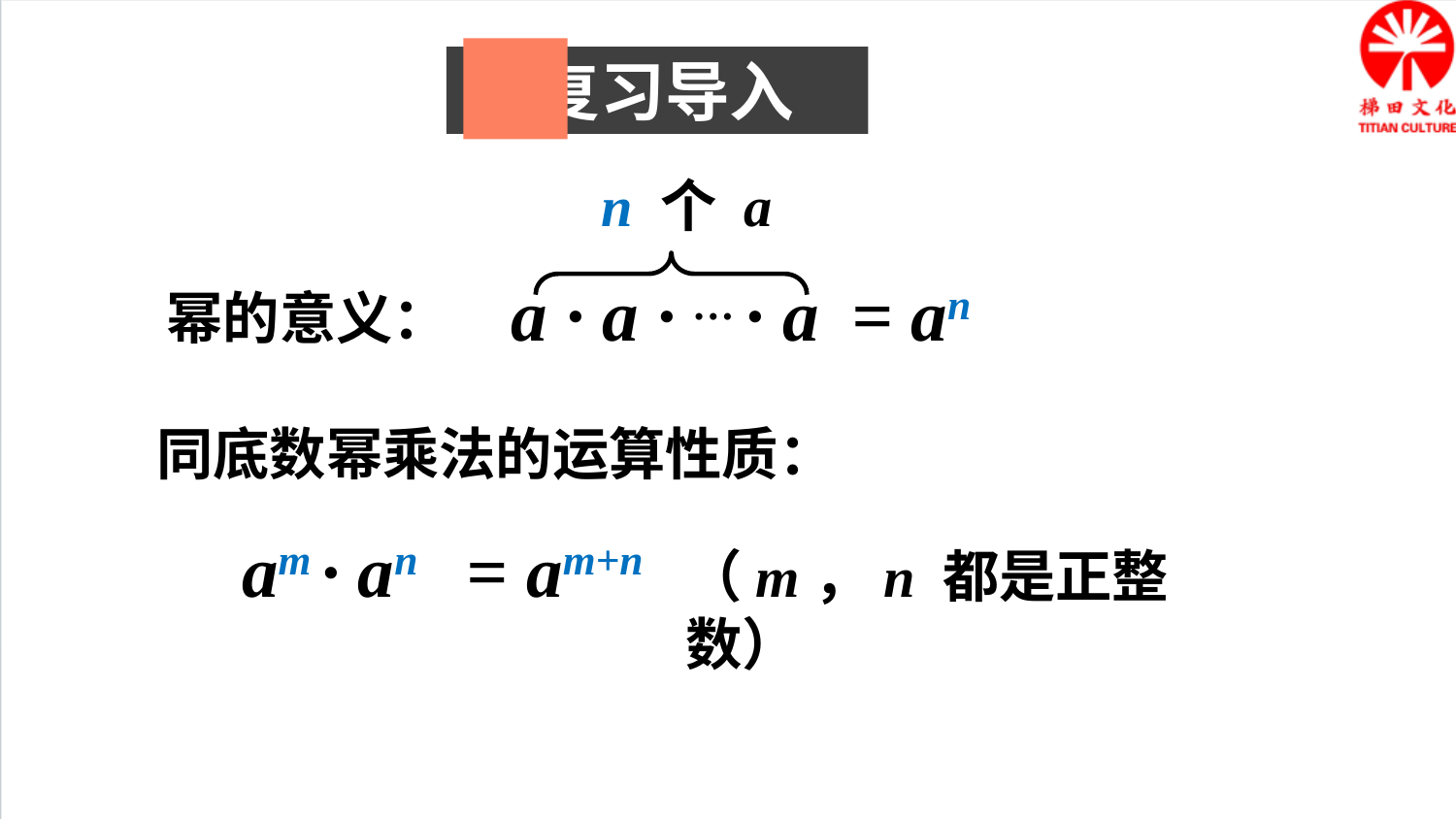

复习导入

n 个 a
a · a · … · a
= an
幂的意义：
同底数幂乘法的运算性质：
am · an
= am+n
（m，n 都是正整数）